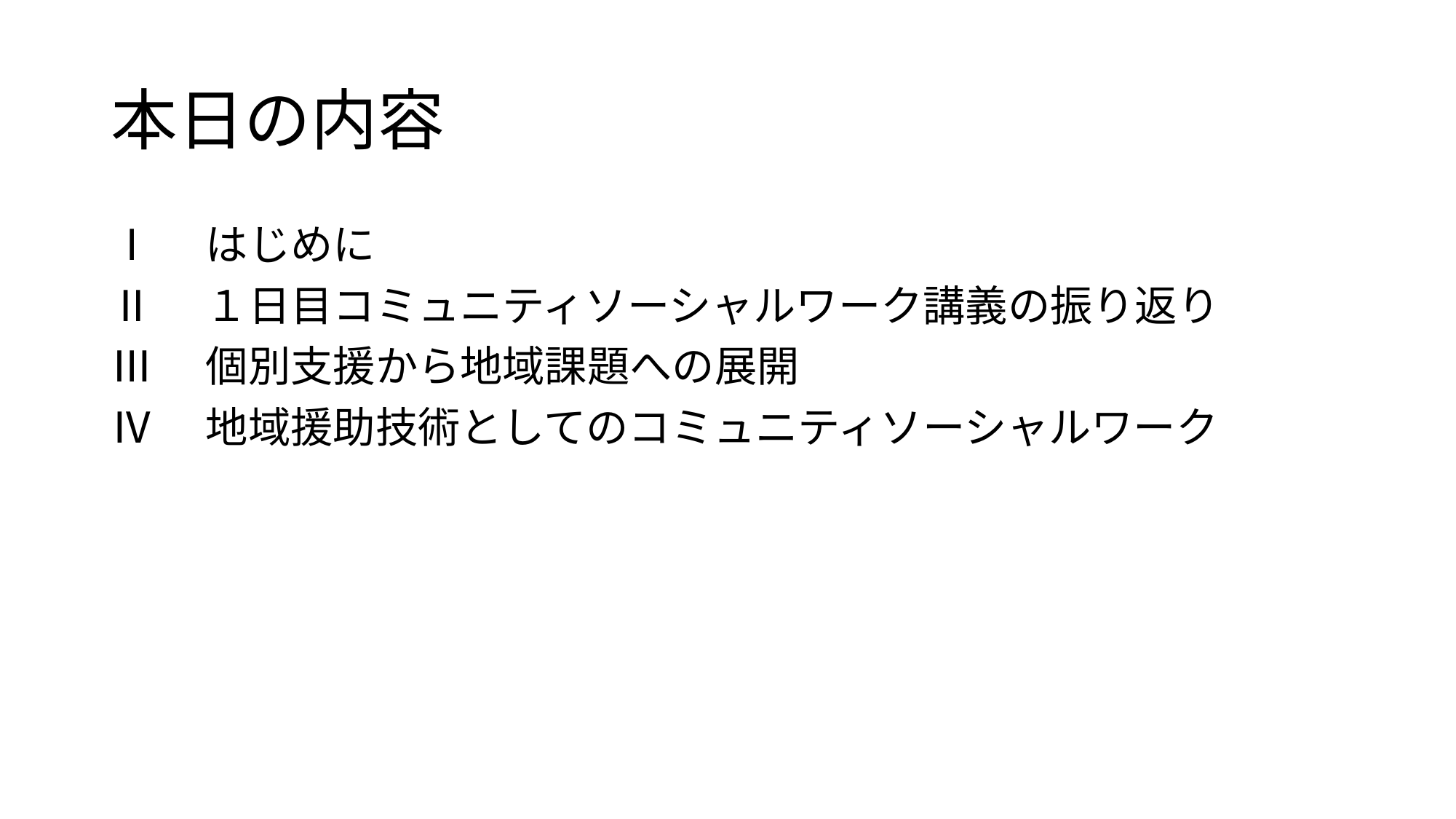

# 本日の内容
Ⅰ　はじめに
Ⅱ　１日目コミュニティソーシャルワーク講義の振り返り
Ⅲ　個別支援から地域課題への展開
Ⅳ　地域援助技術としてのコミュニティソーシャルワーク